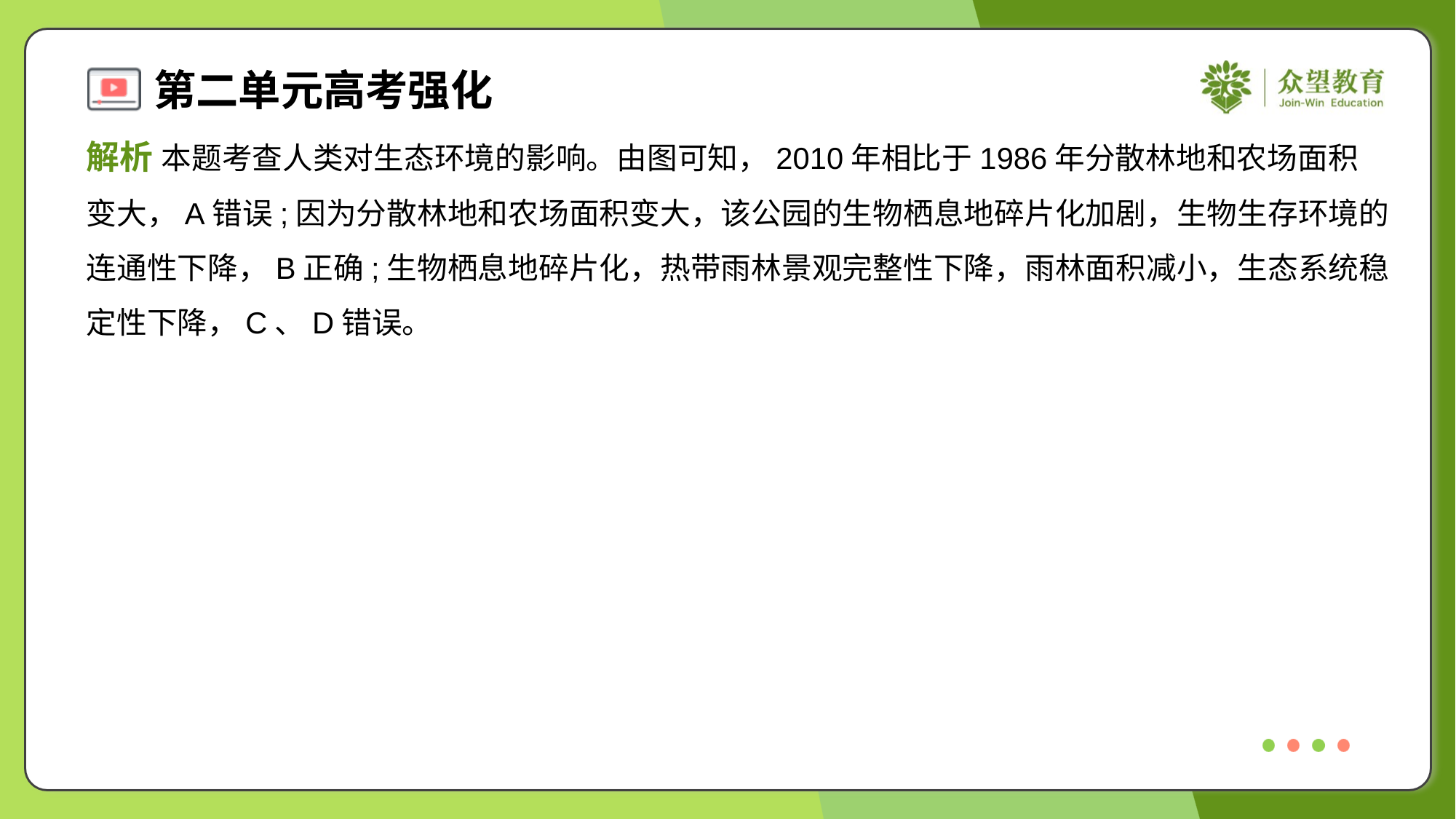

解析 本题考查人类对生态环境的影响。由图可知，2010年相比于1986年分散林地和农场面积
变大，A错误;因为分散林地和农场面积变大，该公园的生物栖息地碎片化加剧，生物生存环境的
连通性下降，B正确;生物栖息地碎片化，热带雨林景观完整性下降，雨林面积减小，生态系统稳
定性下降，C、D错误。